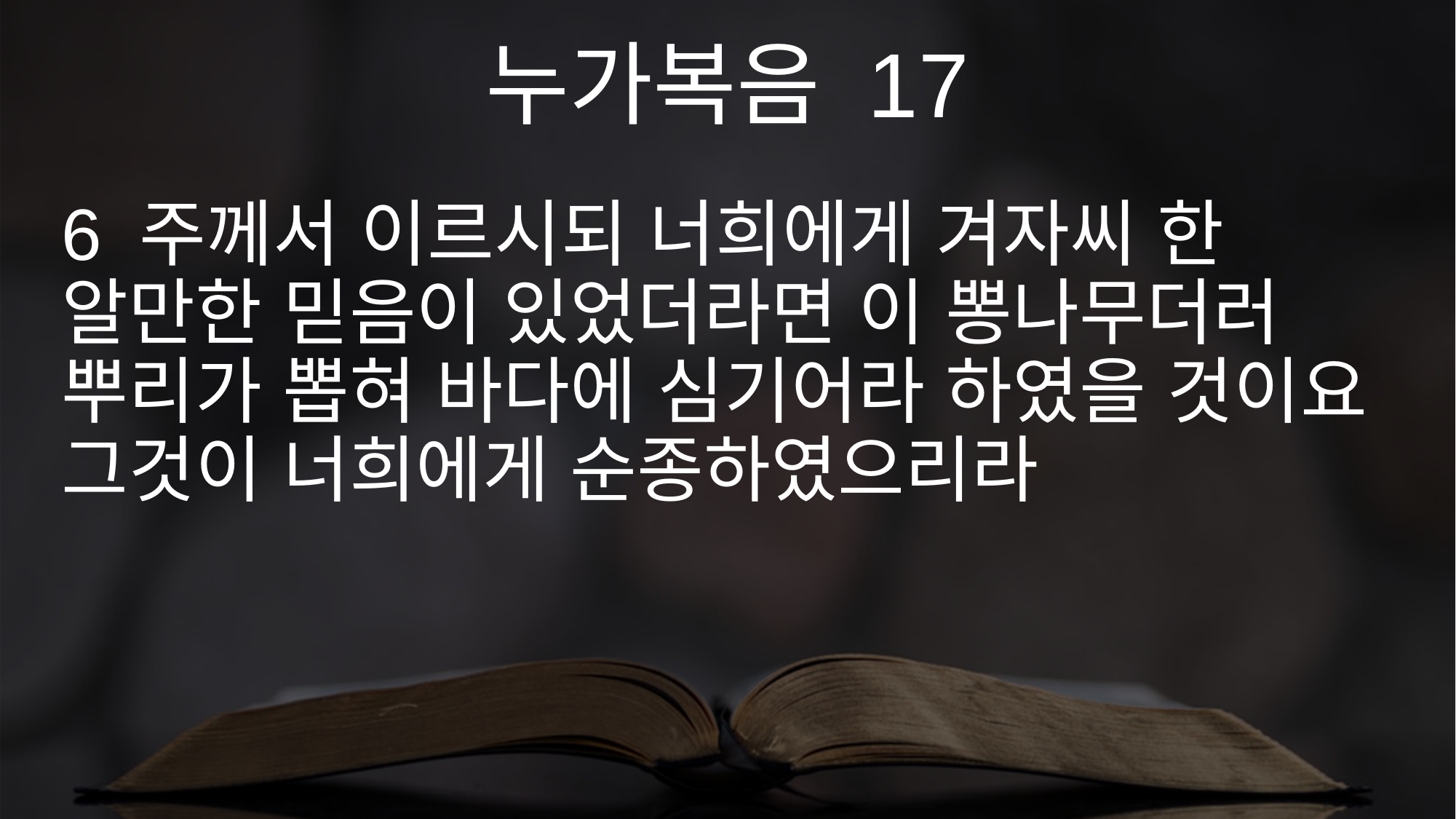

누가복음 17
6 주께서 이르시되 너희에게 겨자씨 한 알만한 믿음이 있었더라면 이 뽕나무더러 뿌리가 뽑혀 바다에 심기어라 하였을 것이요 그것이 너희에게 순종하였으리라